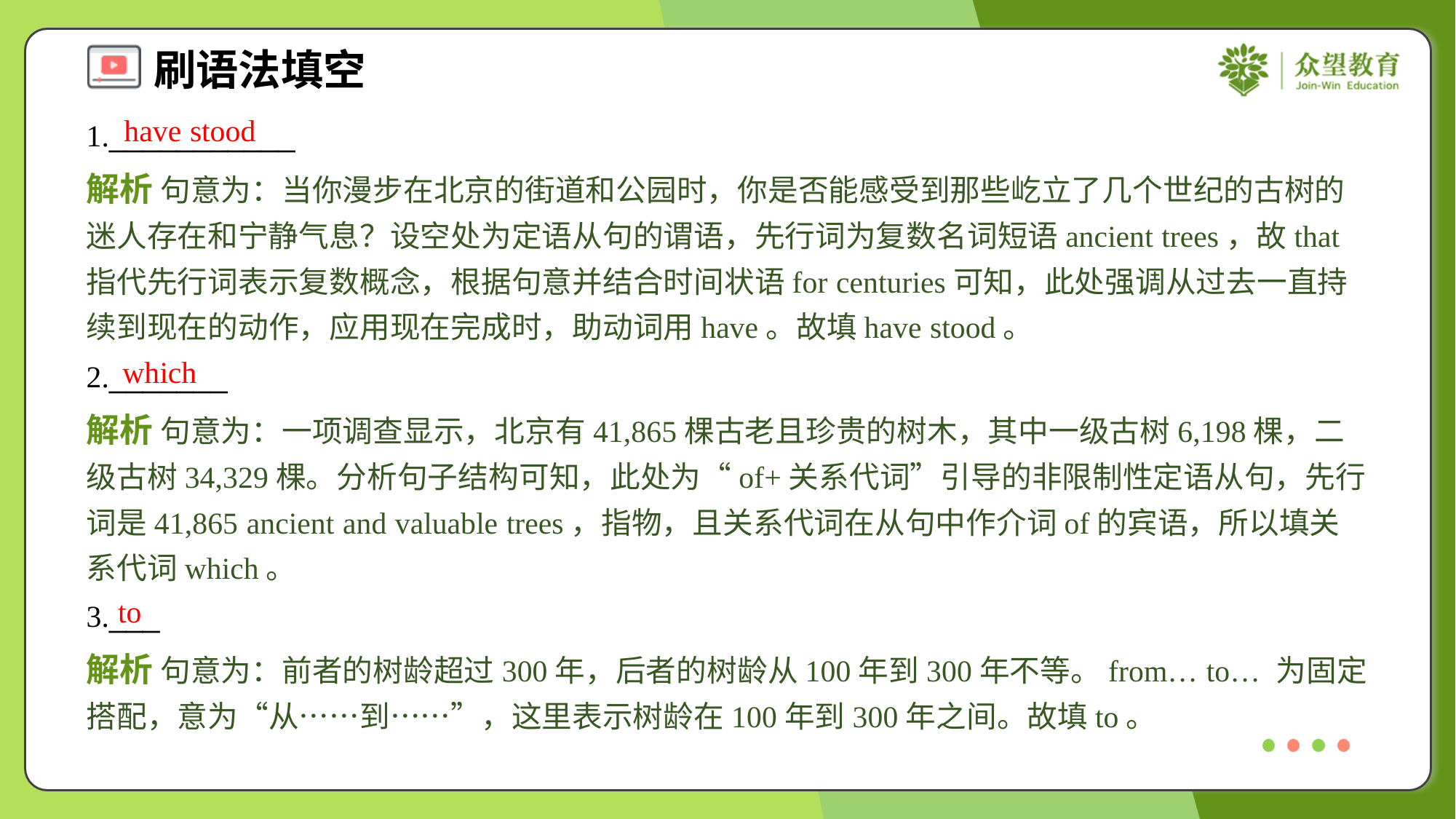

have stood
1.___________
解析 句意为：当你漫步在北京的街道和公园时，你是否能感受到那些屹立了几个世纪的古树的迷人存在和宁静气息？设空处为定语从句的谓语，先行词为复数名词短语ancient trees，故that指代先行词表示复数概念，根据句意并结合时间状语for centuries可知，此处强调从过去一直持续到现在的动作，应用现在完成时，助动词用have。故填have stood。
which
2._______
解析 句意为：一项调查显示，北京有41,865棵古老且珍贵的树木，其中一级古树6,198棵，二级古树34,329棵。分析句子结构可知，此处为“of+关系代词”引导的非限制性定语从句，先行词是41,865 ancient and valuable trees，指物，且关系代词在从句中作介词of的宾语，所以填关系代词which。
to
3.___
解析 句意为：前者的树龄超过300年，后者的树龄从100年到300年不等。from… to… 为固定搭配，意为“从……到……”，这里表示树龄在100年到300年之间。故填to。